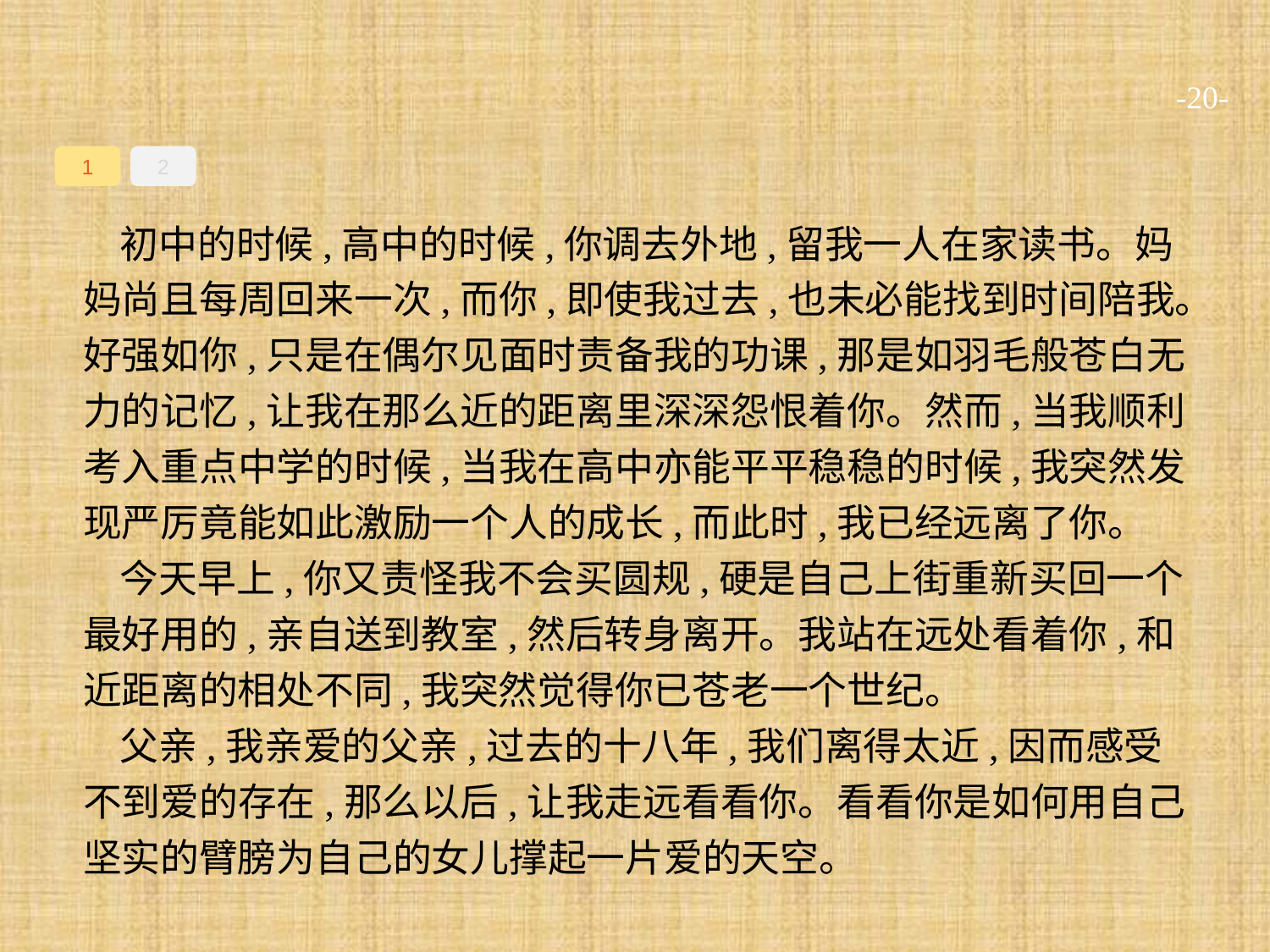

-20-
1
2
初中的时候,高中的时候,你调去外地,留我一人在家读书。妈妈尚且每周回来一次,而你,即使我过去,也未必能找到时间陪我。好强如你,只是在偶尔见面时责备我的功课,那是如羽毛般苍白无力的记忆,让我在那么近的距离里深深怨恨着你。然而,当我顺利考入重点中学的时候,当我在高中亦能平平稳稳的时候,我突然发现严厉竟能如此激励一个人的成长,而此时,我已经远离了你。
今天早上,你又责怪我不会买圆规,硬是自己上街重新买回一个最好用的,亲自送到教室,然后转身离开。我站在远处看着你,和近距离的相处不同,我突然觉得你已苍老一个世纪。
父亲,我亲爱的父亲,过去的十八年,我们离得太近,因而感受不到爱的存在,那么以后,让我走远看看你。看看你是如何用自己坚实的臂膀为自己的女儿撑起一片爱的天空。